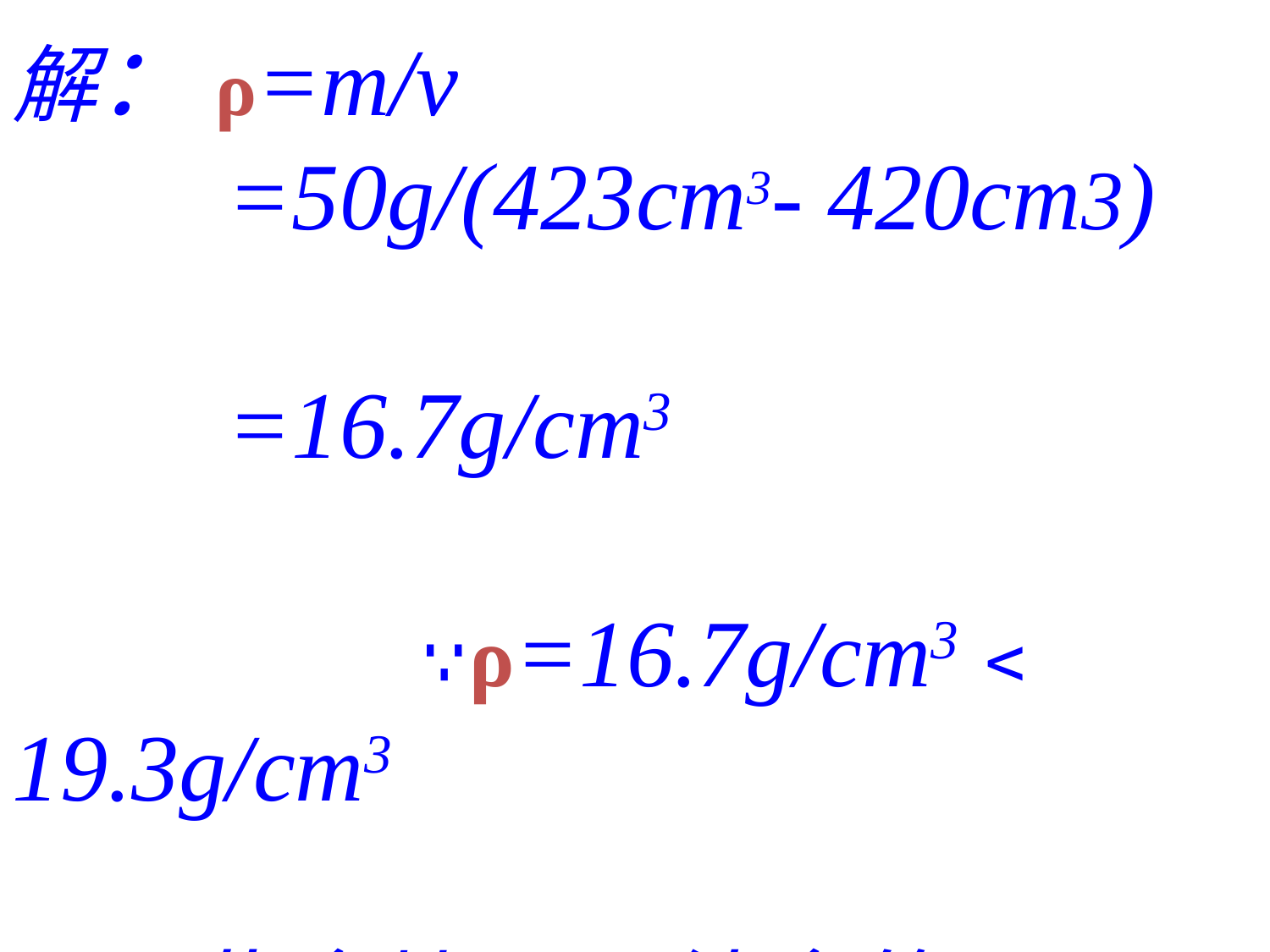

解：ρ=m/v
         =50g/(423cm3- 420cm3)

         =16.7g/cm3
                                                                       ∵ρ=16.7g/cm3﹤19.3g/cm3
                                                       ∴  此金块不是纯金的。